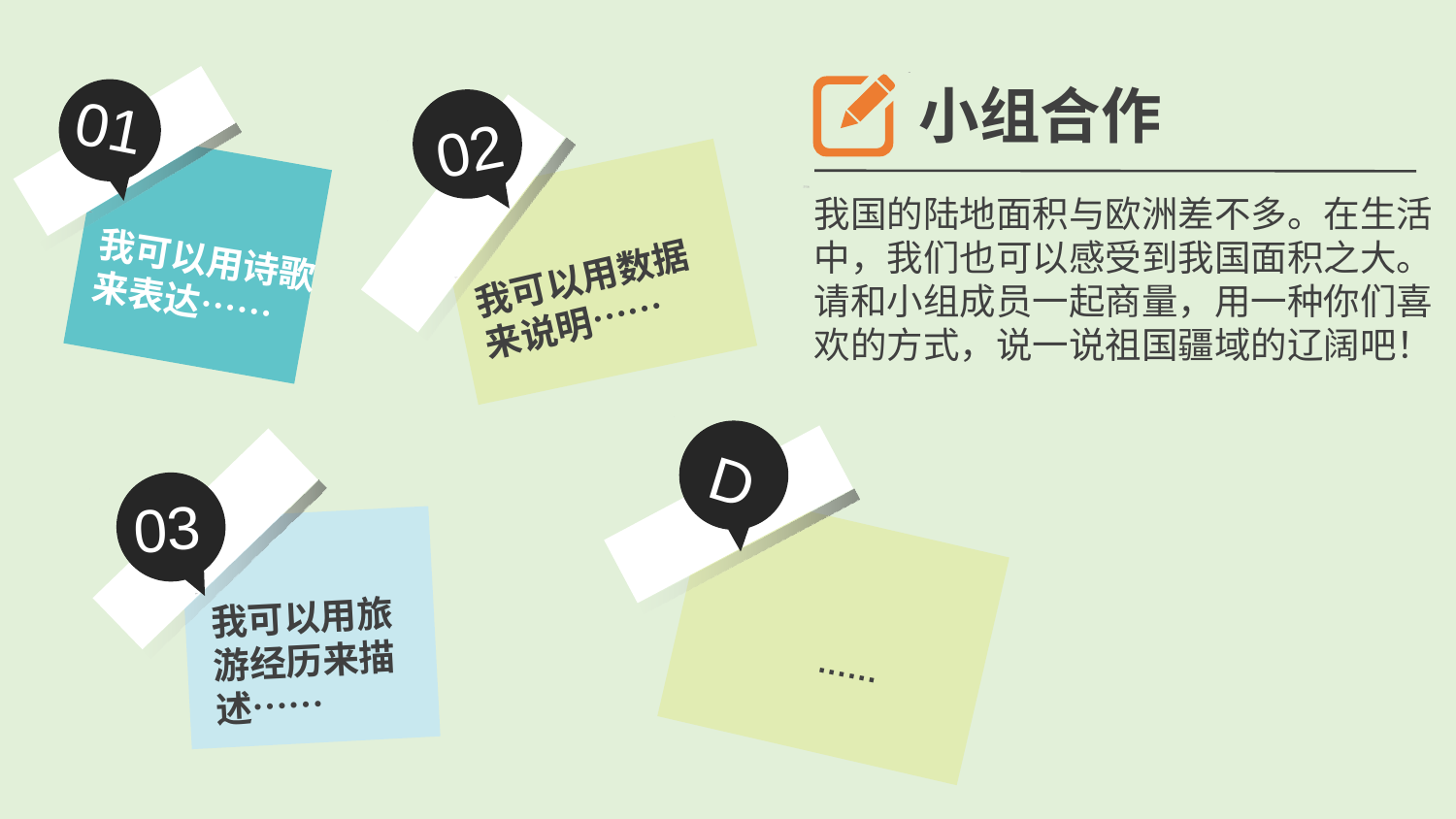

小组合作

01

我可以用诗歌来表达……

02

我可以用数据来说明……
我国的陆地面积与欧洲差不多。在生活中，我们也可以感受到我国面积之大。请和小组成员一起商量，用一种你们喜欢的方式，说一说祖国疆域的辽阔吧！

D

······

03

我可以用旅游经历来描述……